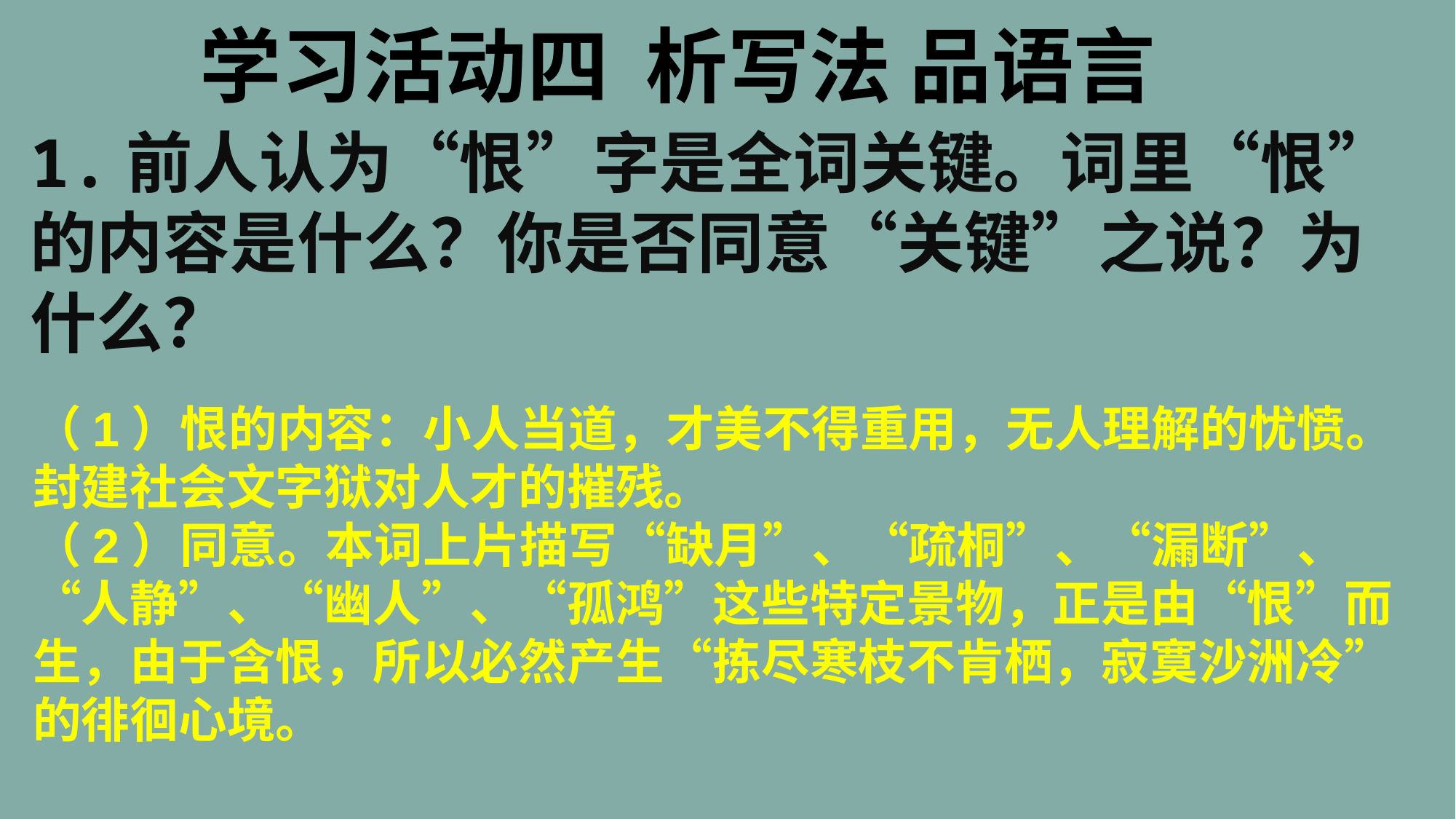

学习活动四  析写法 品语言

1.前人认为“恨”字是全词关键。词里“恨”的内容是什么？你是否同意“关键”之说？为什么？
（1）恨的内容：小人当道，才美不得重用，无人理解的忧愤。封建社会文字狱对人才的摧残。
（2）同意。本词上片描写“缺月”、“疏桐”、“漏断”、“人静”、“幽人”、“孤鸿”这些特定景物，正是由“恨”而生，由于含恨，所以必然产生“拣尽寒枝不肯栖，寂寞沙洲冷”的徘徊心境。